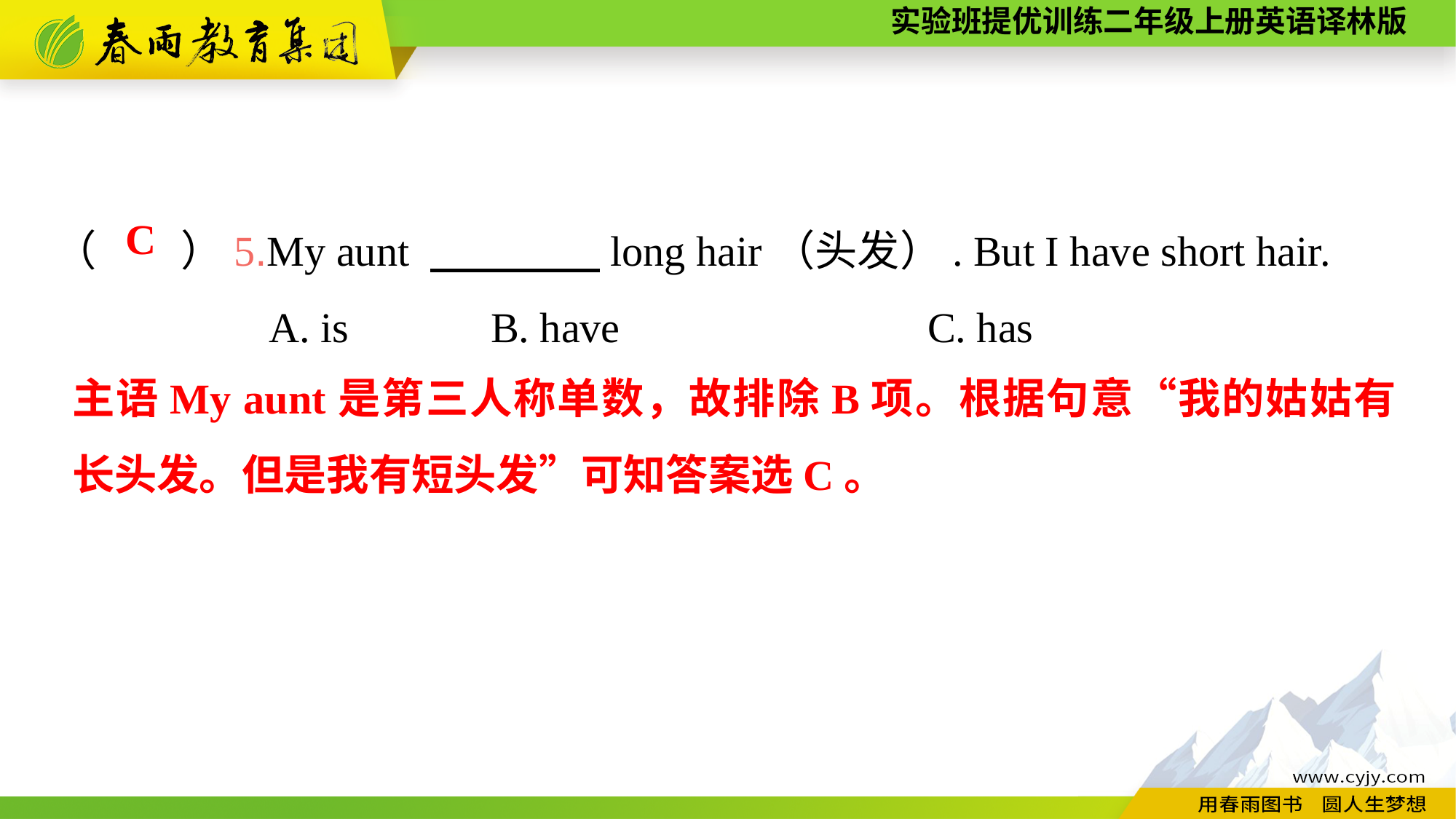

（　　）5.My aunt 　　　　long hair（头发）. But I have short hair.
A. is		B. have			C. has
C
主语My aunt是第三人称单数，故排除B项。根据句意“我的姑姑有长头发。但是我有短头发”可知答案选C。